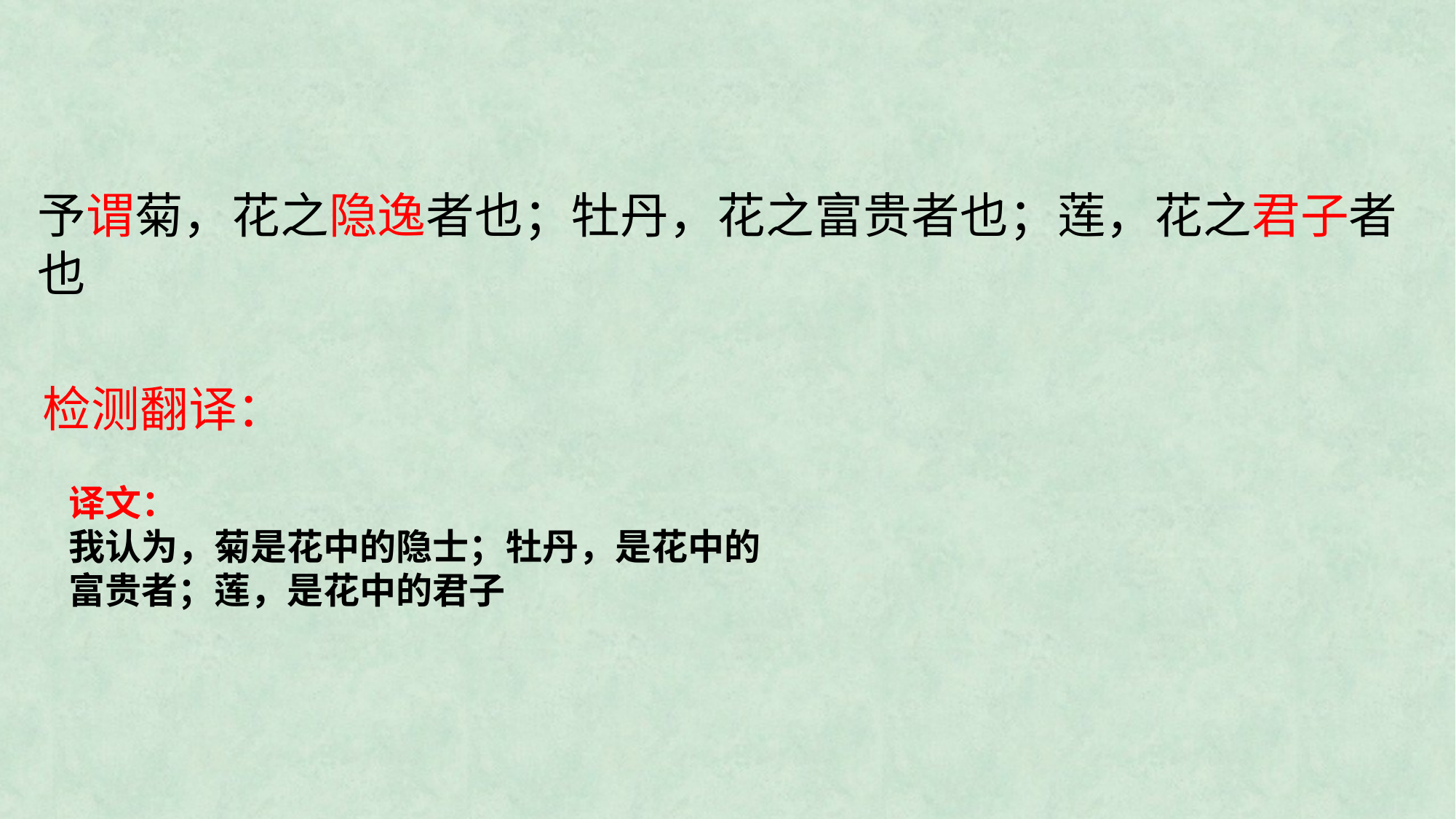

予谓菊，花之隐逸者也；牡丹，花之富贵者也；莲，花之君子者也
检测翻译：
译文：
我认为，菊是花中的隐士；牡丹，是花中的富贵者；莲，是花中的君子